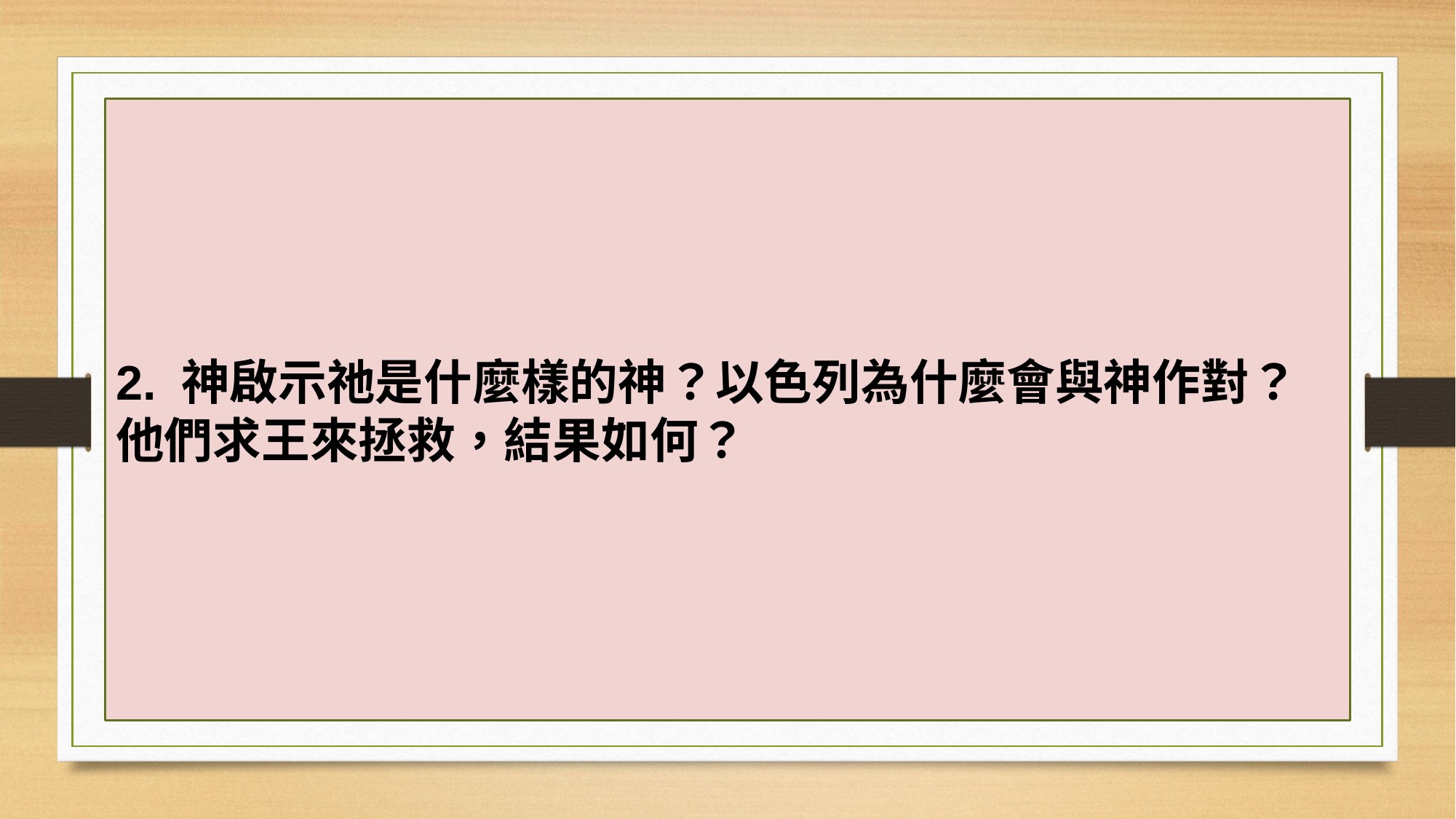

2. 神啟示祂是什麼樣的神？以色列為什麼會與神作對？他們求王來拯救，結果如何？
#